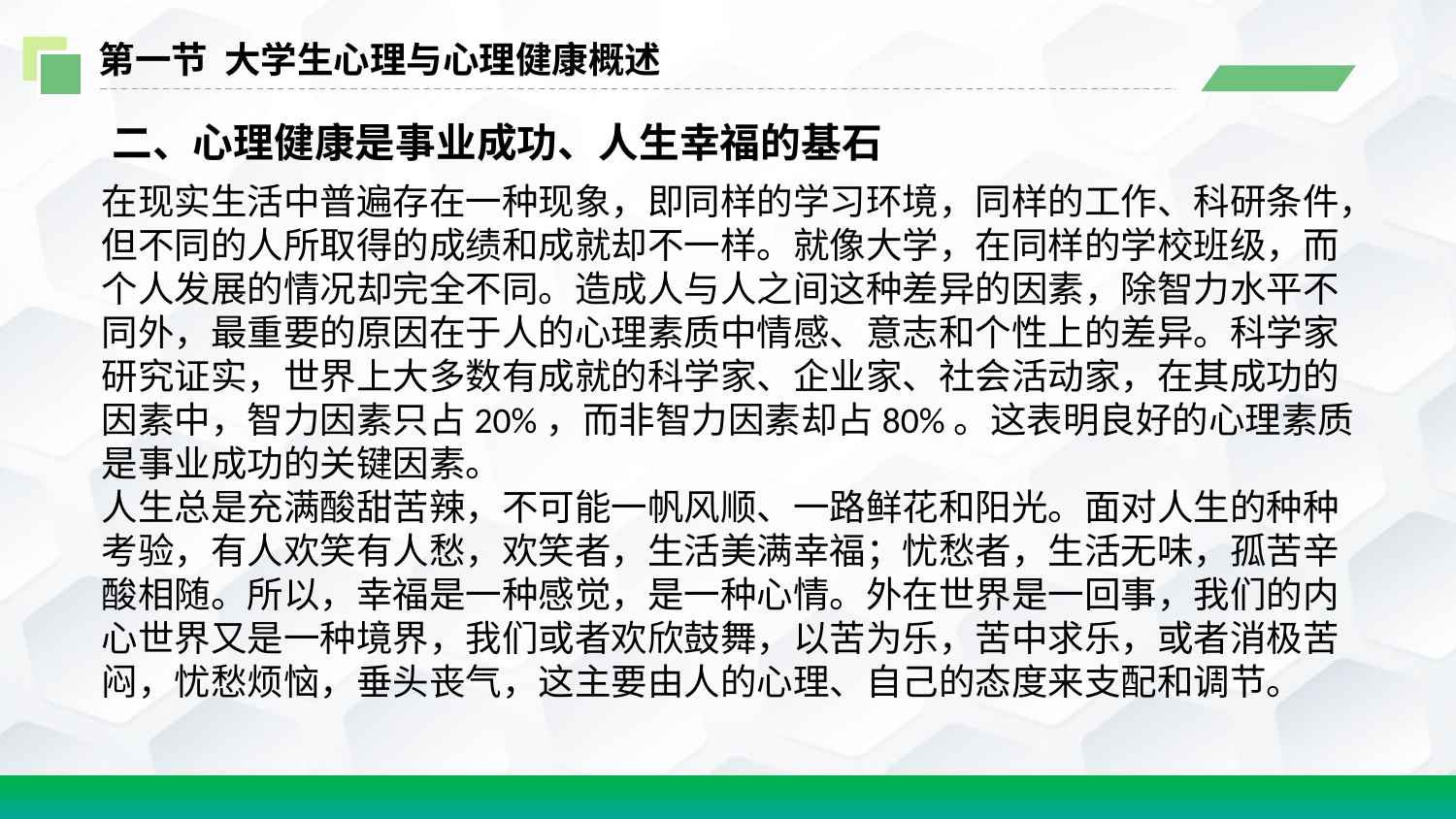

第一节  大学生心理与心理健康概述
 二、心理健康是事业成功、人生幸福的基石
在现实生活中普遍存在一种现象，即同样的学习环境，同样的工作、科研条件，但不同的人所取得的成绩和成就却不一样。就像大学，在同样的学校班级，而个人发展的情况却完全不同。造成人与人之间这种差异的因素，除智力水平不同外，最重要的原因在于人的心理素质中情感、意志和个性上的差异。科学家研究证实，世界上大多数有成就的科学家、企业家、社会活动家，在其成功的因素中，智力因素只占20%，而非智力因素却占80%。这表明良好的心理素质是事业成功的关键因素。
人生总是充满酸甜苦辣，不可能一帆风顺、一路鲜花和阳光。面对人生的种种考验，有人欢笑有人愁，欢笑者，生活美满幸福；忧愁者，生活无味，孤苦辛酸相随。所以，幸福是一种感觉，是一种心情。外在世界是一回事，我们的内心世界又是一种境界，我们或者欢欣鼓舞，以苦为乐，苦中求乐，或者消极苦闷，忧愁烦恼，垂头丧气，这主要由人的心理、自己的态度来支配和调节。